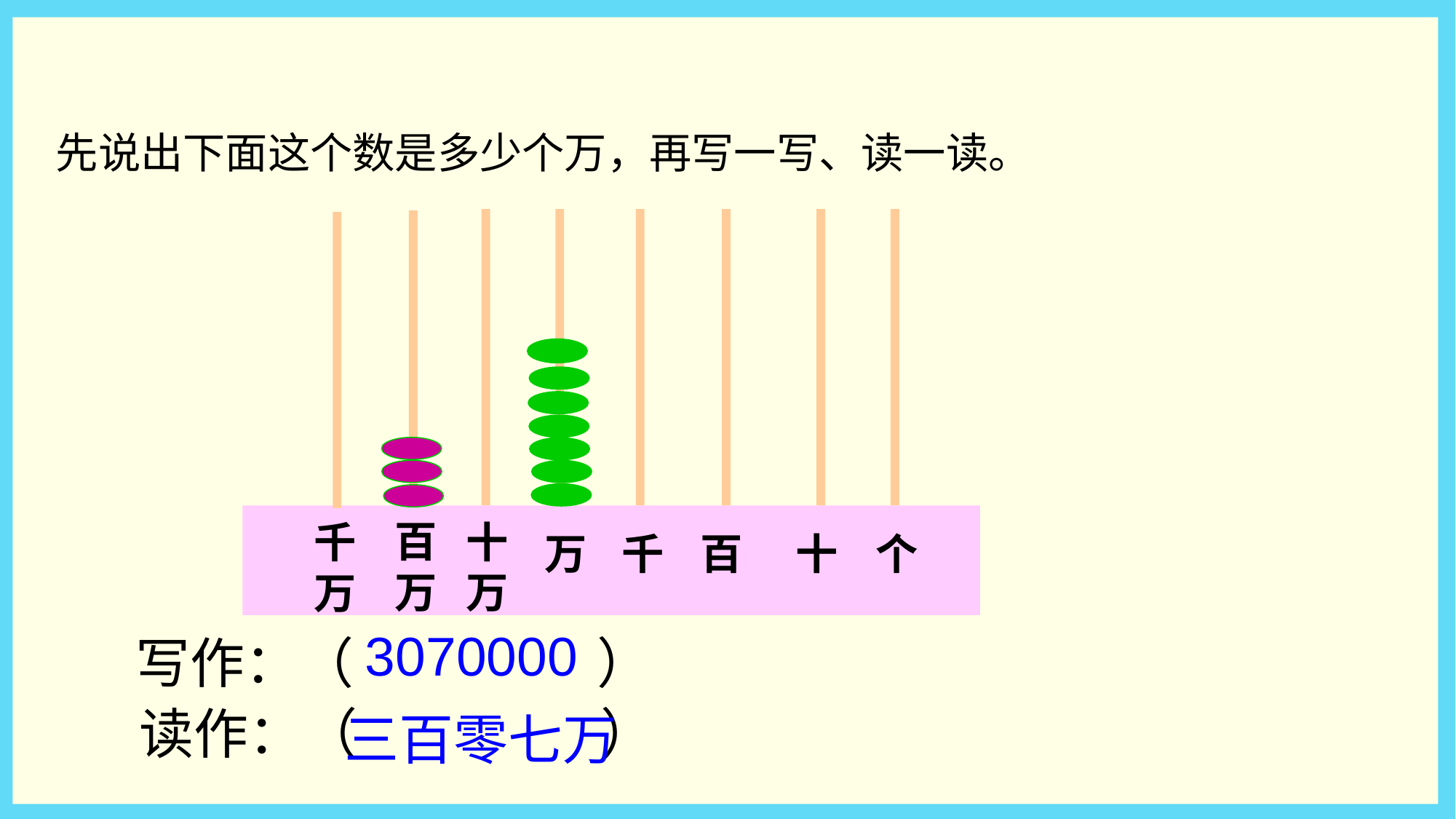

先说出下面这个数是多少个万，再写一写、读一读。

百万
十万
千万
万
千
百
十
个
3070000
写作：（                    ）
读作：（                    ）
三百零七万